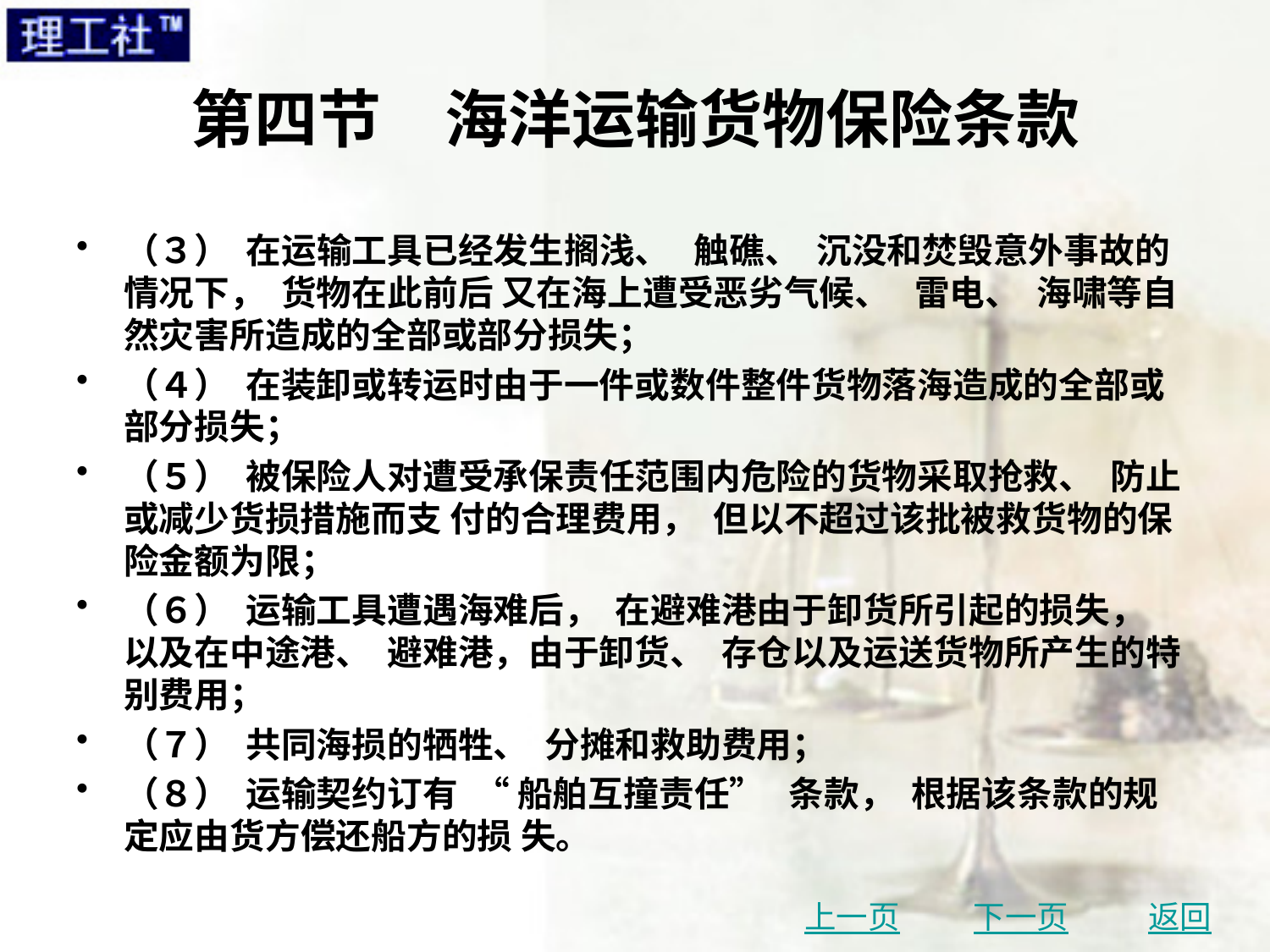

# 第四节　海洋运输货物保险条款
（３）  在运输工具已经发生搁浅、   触礁、  沉没和焚毁意外事故的情况下，  货物在此前后 又在海上遭受恶劣气候、   雷电、  海啸等自然灾害所造成的全部或部分损失；
（４）  在装卸或转运时由于一件或数件整件货物落海造成的全部或部分损失；
（５）  被保险人对遭受承保责任范围内危险的货物采取抢救、  防止或减少货损措施而支 付的合理费用，  但以不超过该批被救货物的保险金额为限；
（６）  运输工具遭遇海难后，  在避难港由于卸货所引起的损失，   以及在中途港、  避难港，由于卸货、  存仓以及运送货物所产生的特别费用；
（７）  共同海损的牺牲、  分摊和救助费用；
（８）  运输契约订有  “ 船舶互撞责任”   条款，  根据该条款的规定应由货方偿还船方的损 失。
上一页
下一页
返回